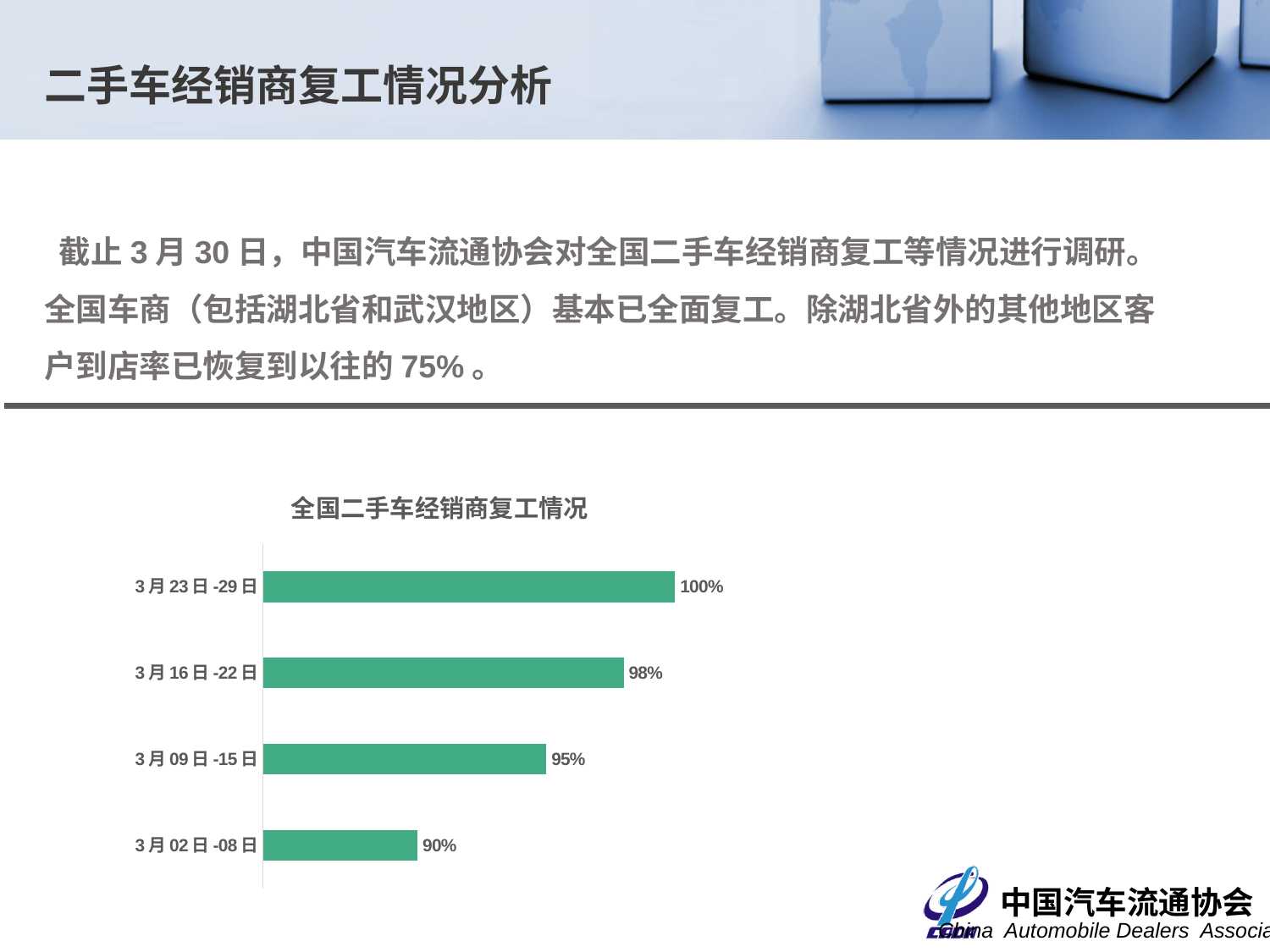

二手车经销商复工情况分析
 截止3月30日，中国汽车流通协会对全国二手车经销商复工等情况进行调研。全国车商（包括湖北省和武汉地区）基本已全面复工。除湖北省外的其他地区客户到店率已恢复到以往的75%。

全国二手车经销商复工情况

### Chart

| Category |  |
|---|---|
| 3月02日-08日 | 0.9 |
| 3月09日-15日 | 0.95 |
| 3月16日-22日 | 0.98 |
| 3月23日-29日 | 1.0 |